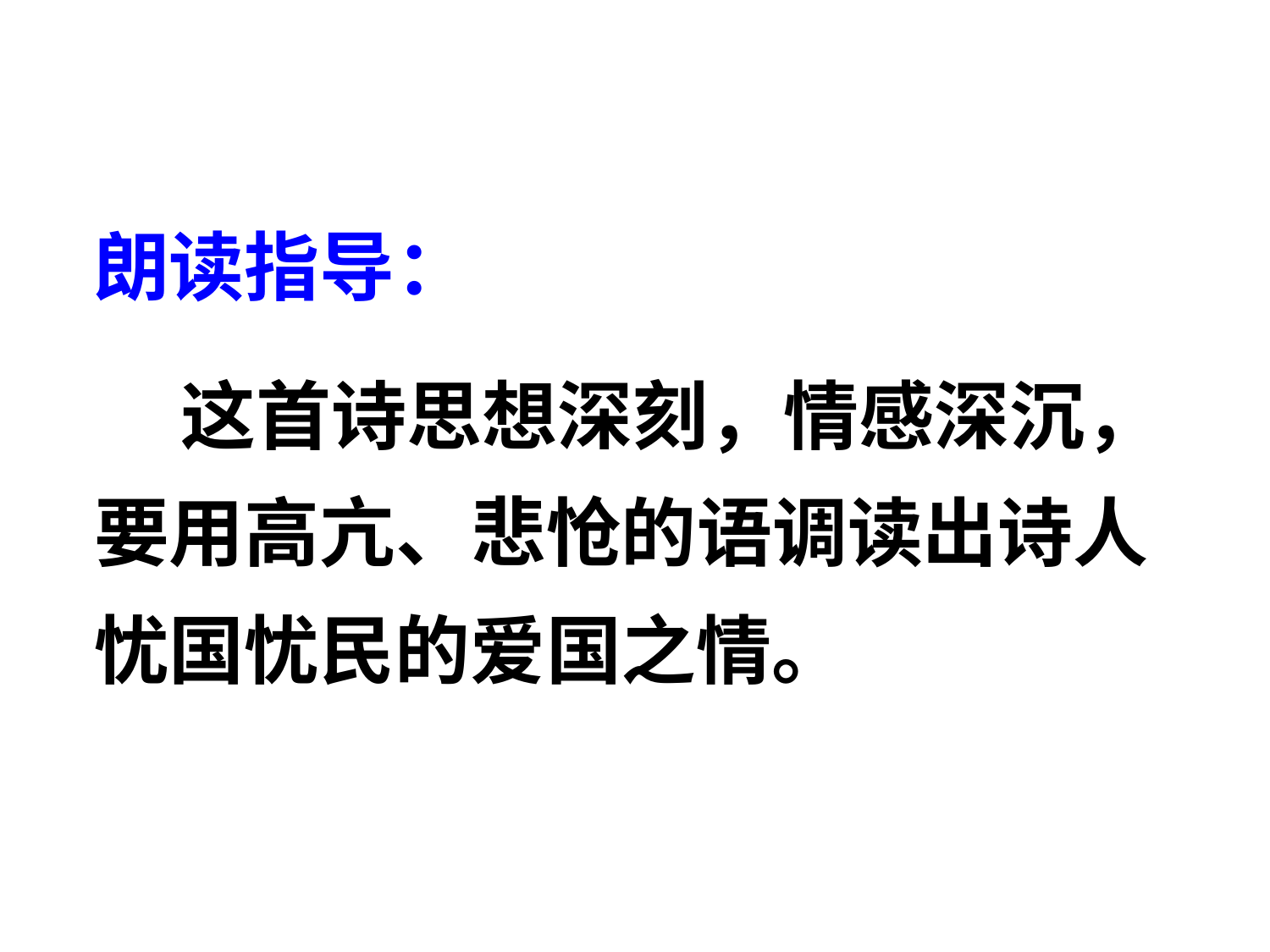

朗读指导：
    这首诗思想深刻，情感深沉，要用高亢、悲怆的语调读出诗人忧国忧民的爱国之情。